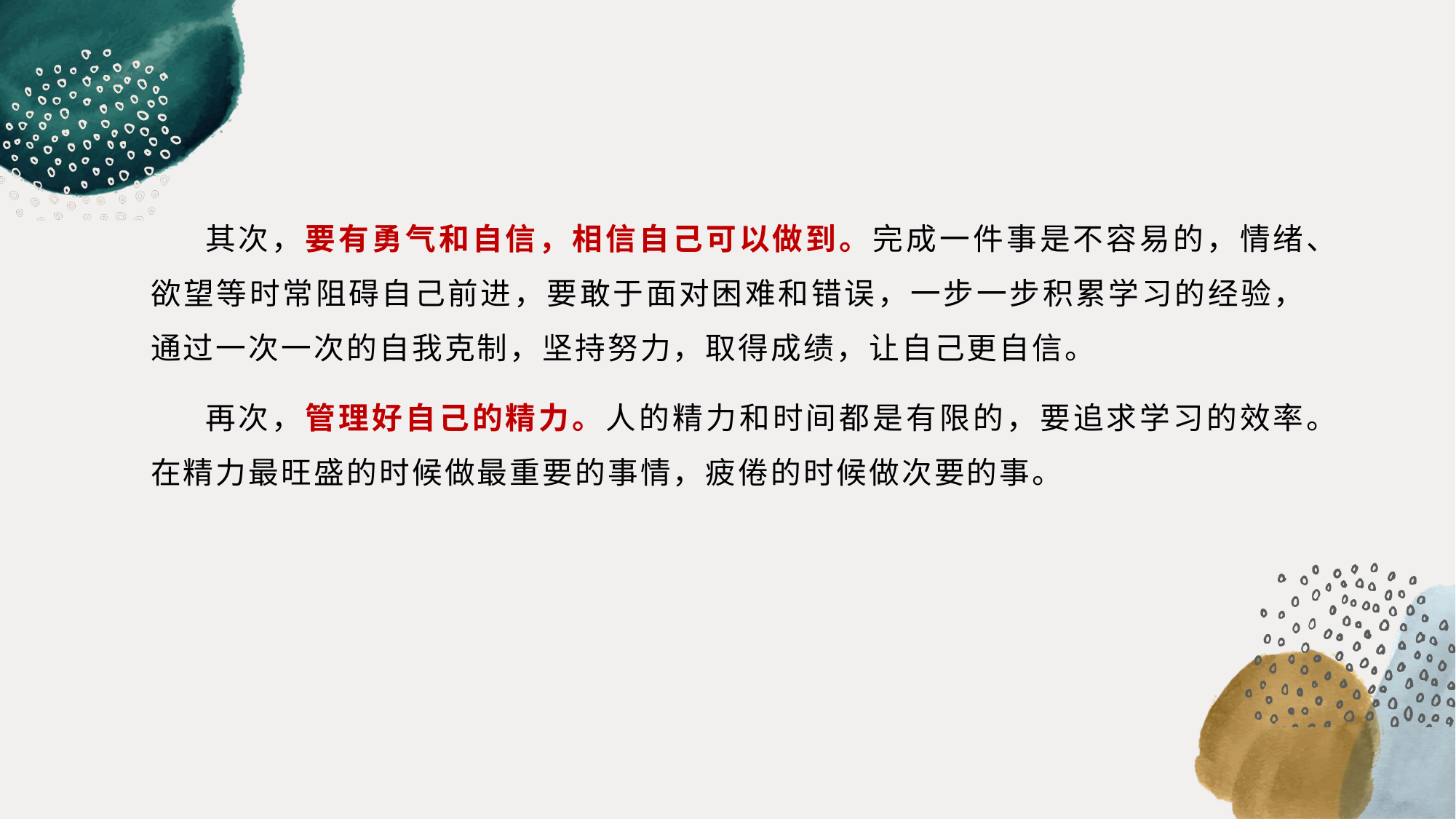

其次，要有勇气和自信，相信自己可以做到。完成一件事是不容易的，情绪、欲望等时常阻碍自己前进，要敢于面对困难和错误，一步一步积累学习的经验，通过一次一次的自我克制，坚持努力，取得成绩，让自己更自信。
再次，管理好自己的精力。人的精力和时间都是有限的，要追求学习的效率。在精力最旺盛的时候做最重要的事情，疲倦的时候做次要的事。